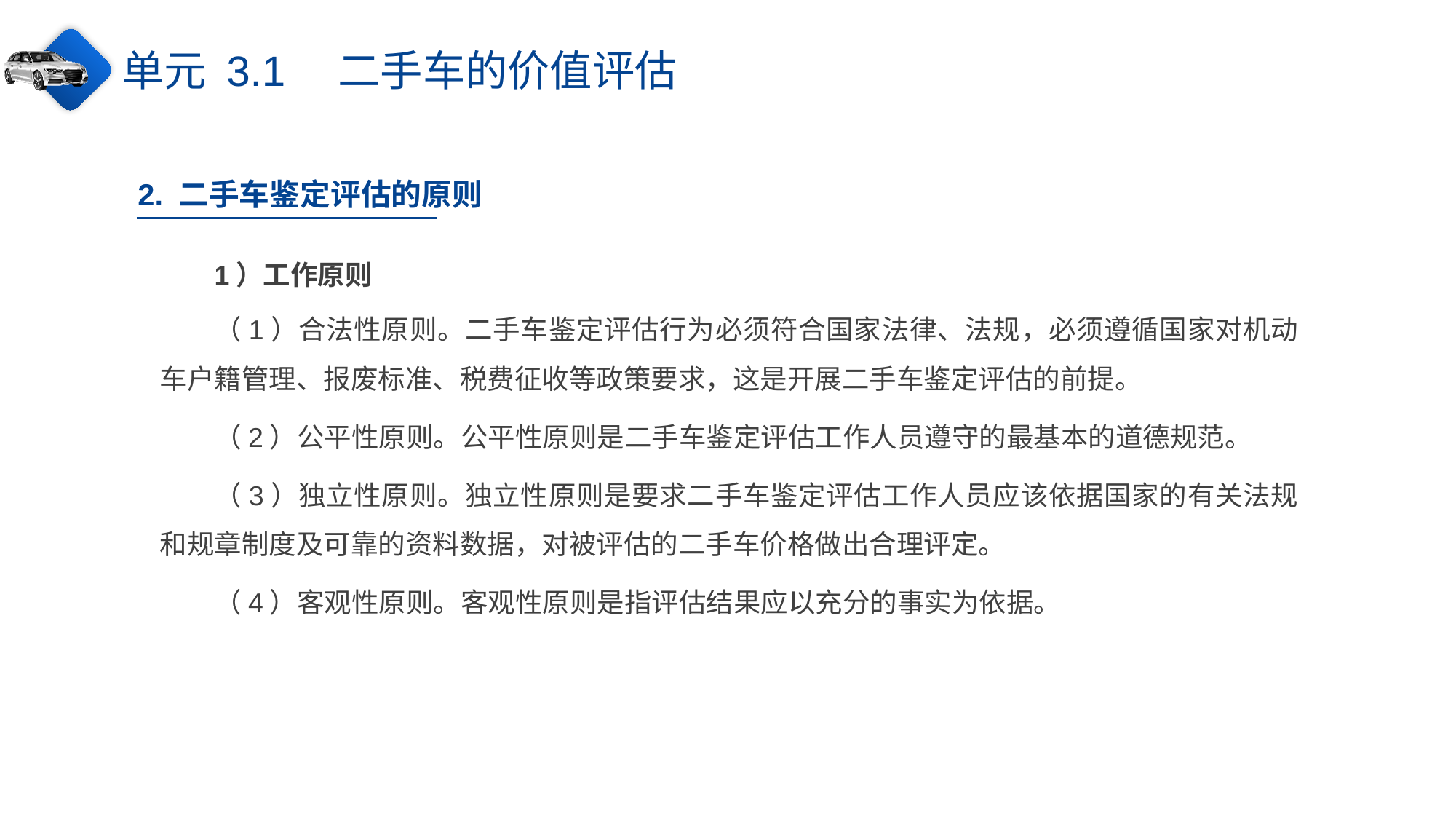

单元 3.1　二手车的价值评估
2. 二手车鉴定评估的原则
1）工作原则
（1）合法性原则。二手车鉴定评估行为必须符合国家法律、法规，必须遵循国家对机动车户籍管理、报废标准、税费征收等政策要求，这是开展二手车鉴定评估的前提。
（2）公平性原则。公平性原则是二手车鉴定评估工作人员遵守的最基本的道德规范。
（3）独立性原则。独立性原则是要求二手车鉴定评估工作人员应该依据国家的有关法规和规章制度及可靠的资料数据，对被评估的二手车价格做出合理评定。
（4）客观性原则。客观性原则是指评估结果应以充分的事实为依据。